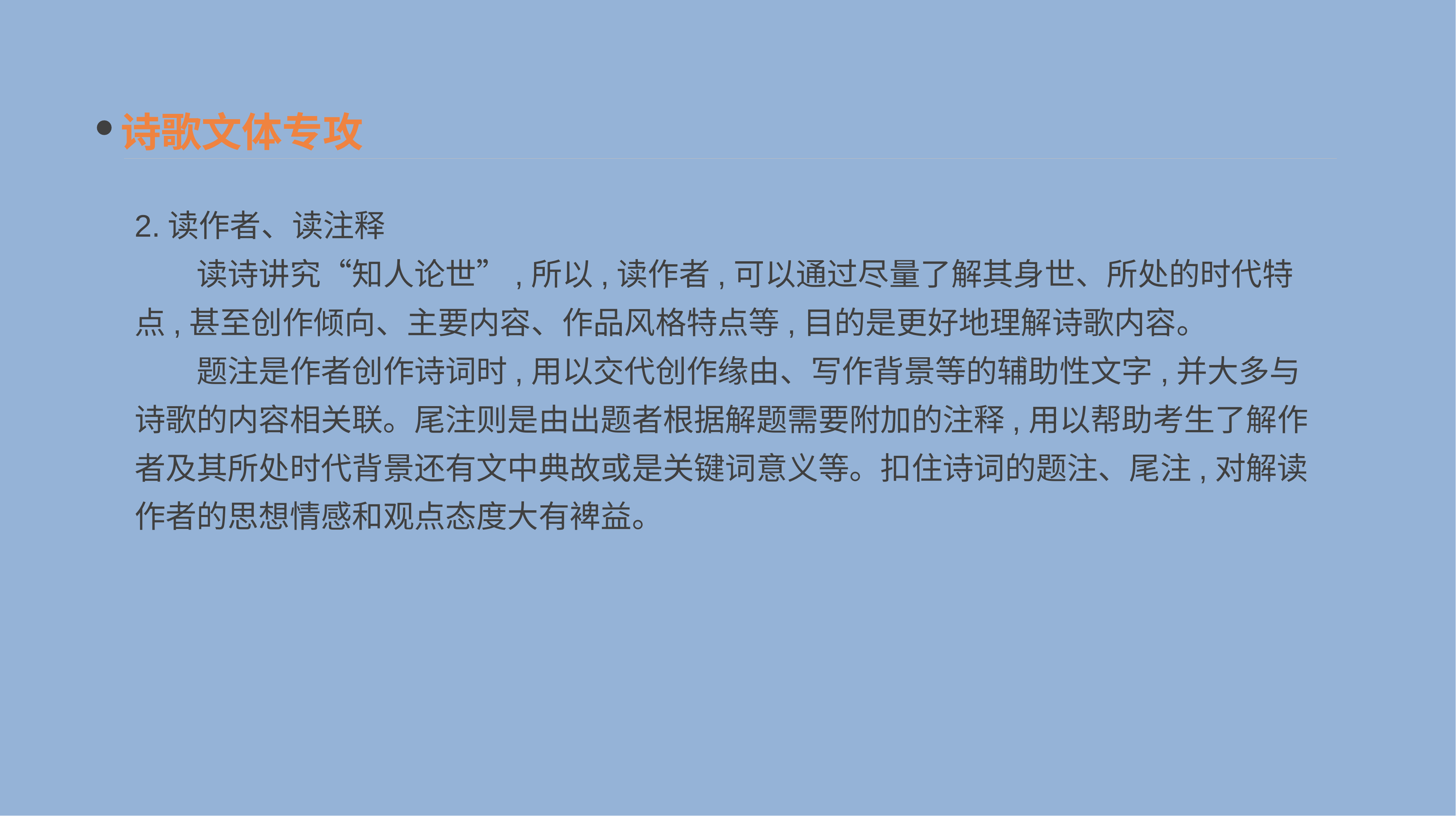

诗歌文体专攻

2.读作者、读注释
　　读诗讲究“知人论世”,所以,读作者,可以通过尽量了解其身世、所处的时代特点,甚至创作倾向、主要内容、作品风格特点等,目的是更好地理解诗歌内容。
　　题注是作者创作诗词时,用以交代创作缘由、写作背景等的辅助性文字,并大多与诗歌的内容相关联。尾注则是由出题者根据解题需要附加的注释,用以帮助考生了解作者及其所处时代背景还有文中典故或是关键词意义等。扣住诗词的题注、尾注,对解读作者的思想情感和观点态度大有裨益。